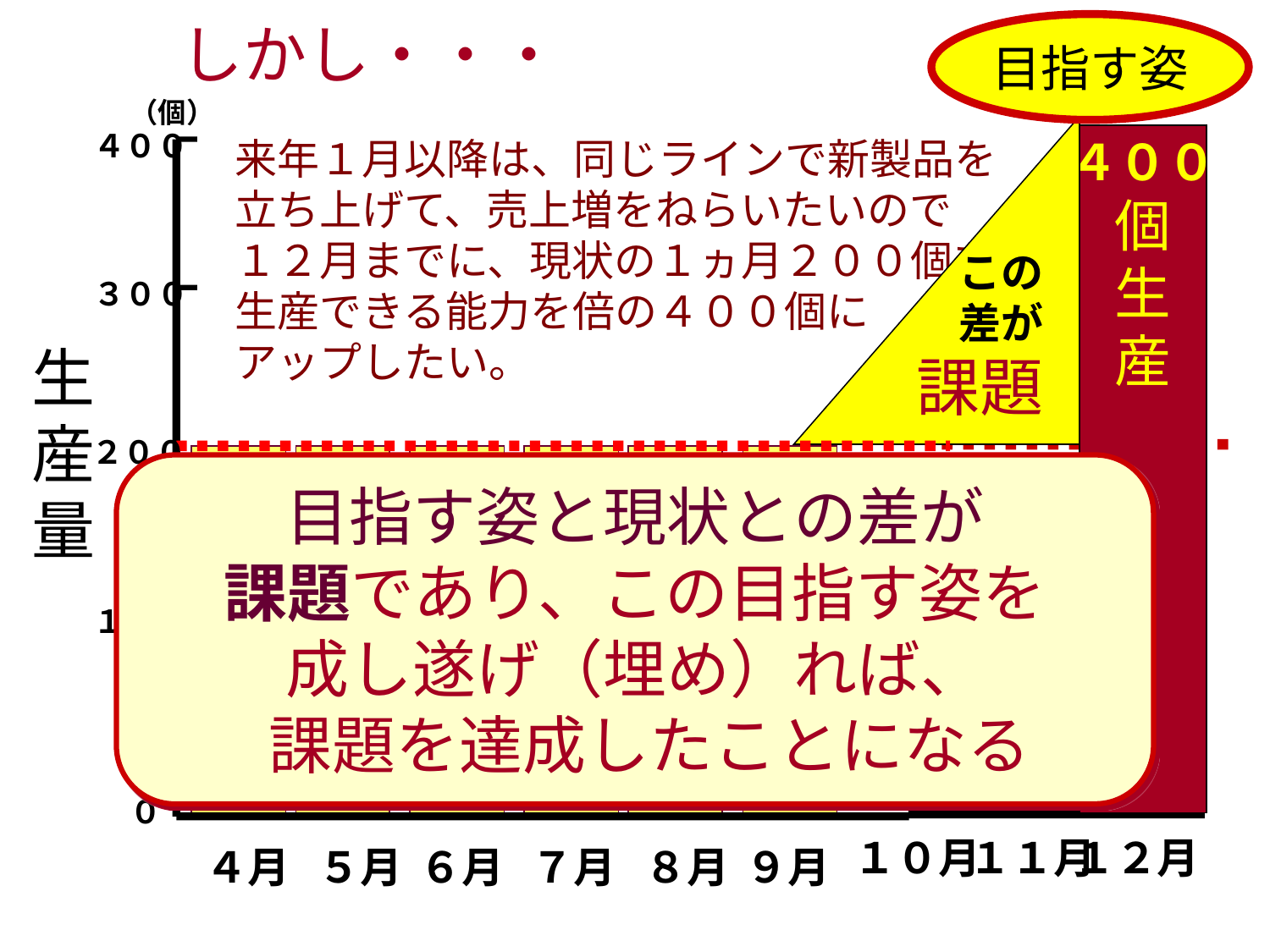

しかし・・・
目指す姿
来年１月以降は、同じラインで新製品を
立ち上げて、売上増をねらいたいので
１２月までに、現状の１ヵ月２００個を
生産できる能力を倍の４００個に
アップしたい。
（個）
４００

３００

生
産
２００

量
１００

０

４月
５月
６月
７月
８月
９月

２００
２００
２００
２００
２００
２００
個
個
個
個
個
個
４００
個
生
産
この
差が
課題

１０月
１１月
１２月

目指す姿と現状との差が
課題であり、この目指す姿を
成し遂げ（埋め）れば、
 課題を達成したことになる